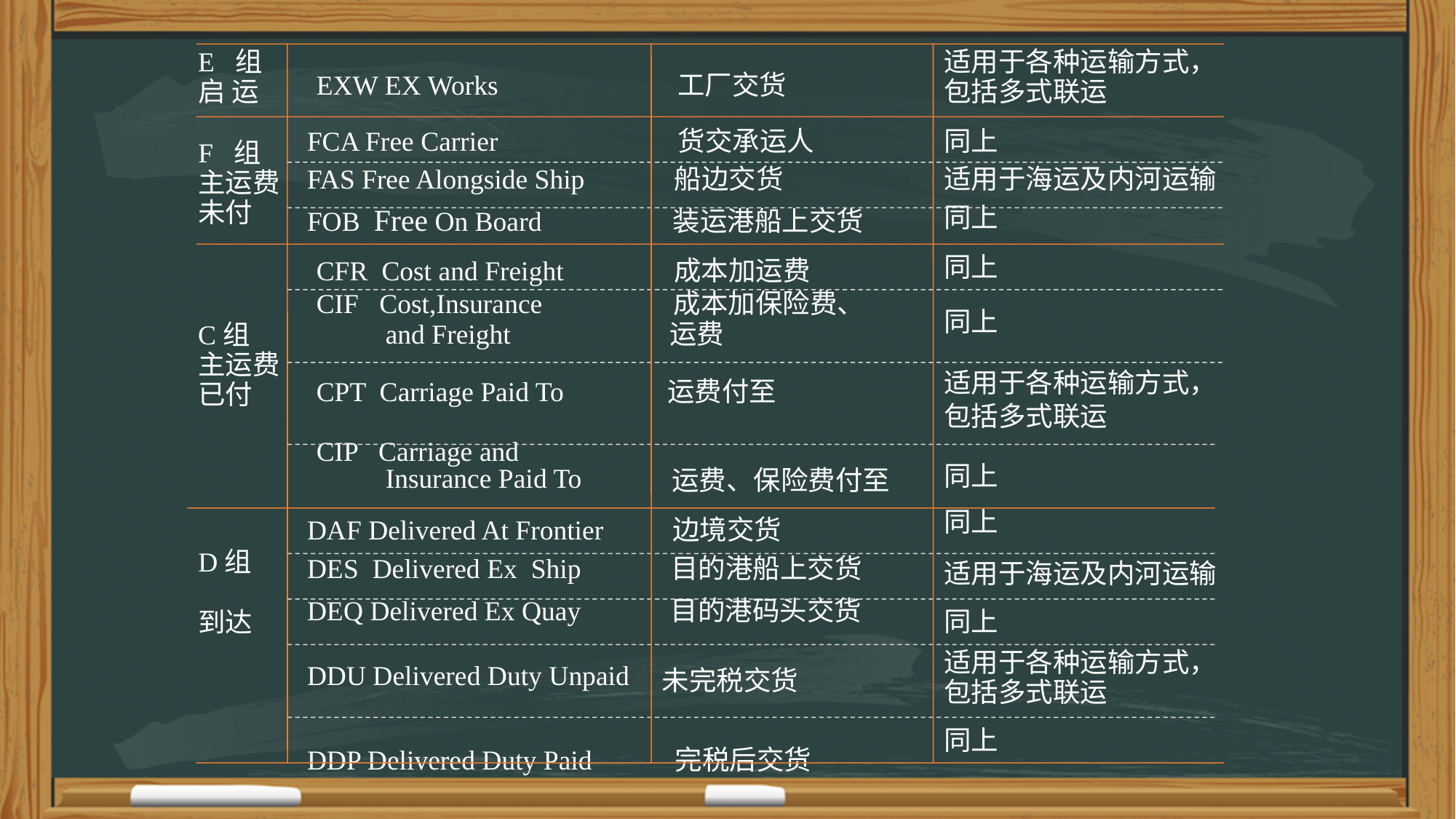

E  组
启 运
适用于各种运输方式，
包括多式联运
EXW EX Works                         工厂交货

FCA Free Carrier                         货交承运人
FAS Free Alongside Ship            船边交货
FOB  Free On Board                  装运港船上交货
同上
适用于海运及内河运输
同上
F  组
主运费
未付

同上
CFR  Cost and Freight               成本加运费
CIF   Cost,Insurance                  成本加保险费、
          and Freight                      运费
CPT  Carriage Paid To              运费付至
CIP   Carriage and
          Insurance Paid To

同上
C组
主运费
已付

适用于各种运输方式，
包括多式联运

同上
  运费、保险费付至
同上

DAF Delivered At Frontier         边境交货
DES  Delivered Ex  Ship            目的港船上交货
DEQ Delivered Ex Quay            目的港码头交货
DDU Delivered Duty Unpaid

DDP Delivered Duty Paid           完税后交货
D组

到达

适用于海运及内河运输

同上

适用于各种运输方式，
包括多式联运
未完税交货

同上